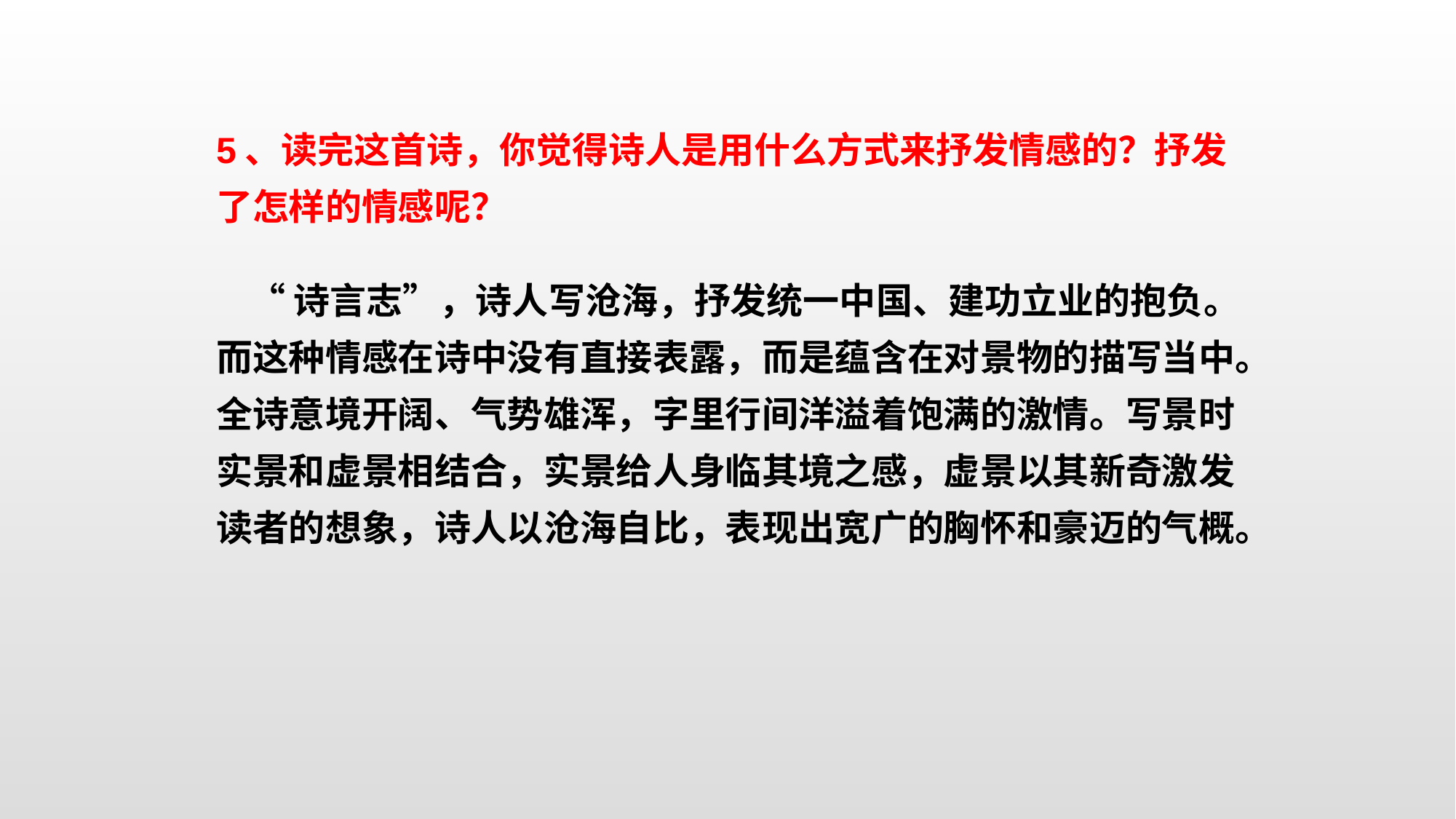

5、读完这首诗，你觉得诗人是用什么方式来抒发情感的？抒发了怎样的情感呢？
    “诗言志”，诗人写沧海，抒发统一中国、建功立业的抱负。而这种情感在诗中没有直接表露，而是蕴含在对景物的描写当中。全诗意境开阔、气势雄浑，字里行间洋溢着饱满的激情。写景时实景和虚景相结合，实景给人身临其境之感，虚景以其新奇激发读者的想象，诗人以沧海自比，表现出宽广的胸怀和豪迈的气概。